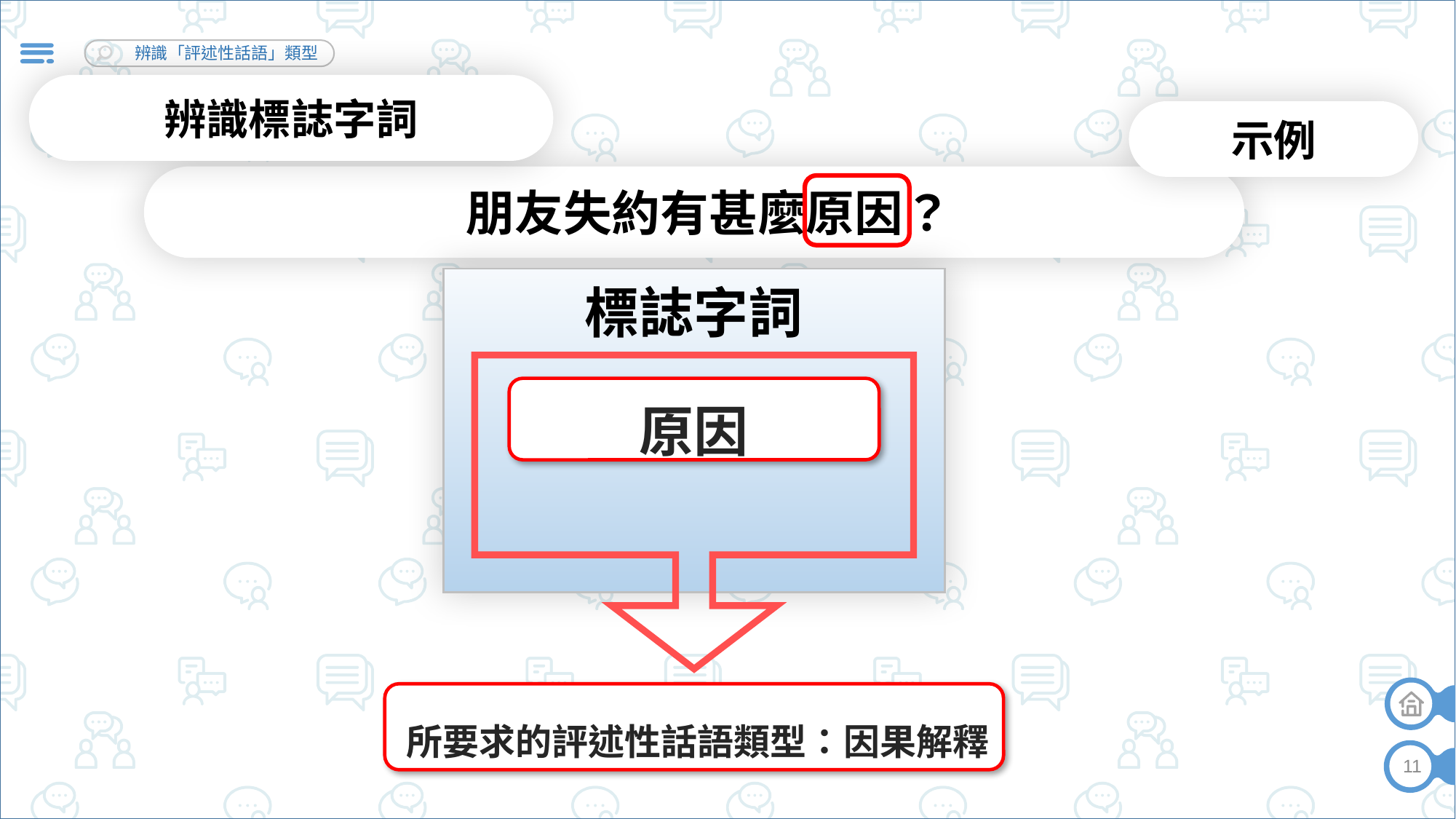

辨識標誌字詞
示例

朋友失約有甚麼原因？

標誌字詞

原因

所要求的評述性話語類型：因果解釋
11